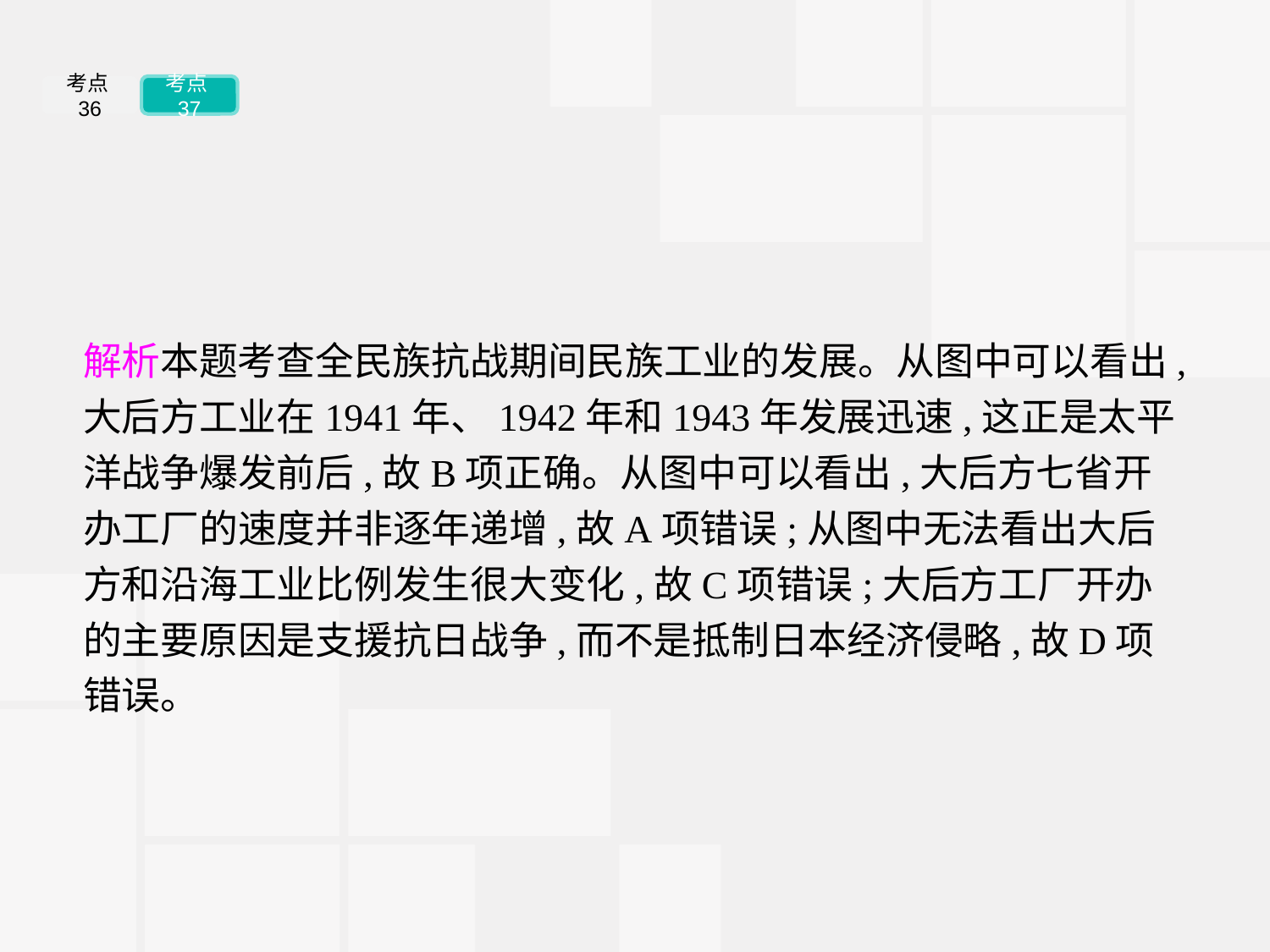

考点36
考点37
解析本题考查全民族抗战期间民族工业的发展。从图中可以看出,大后方工业在1941年、1942年和1943年发展迅速,这正是太平洋战争爆发前后,故B项正确。从图中可以看出,大后方七省开办工厂的速度并非逐年递增,故A项错误;从图中无法看出大后方和沿海工业比例发生很大变化,故C项错误;大后方工厂开办的主要原因是支援抗日战争,而不是抵制日本经济侵略,故D项错误。